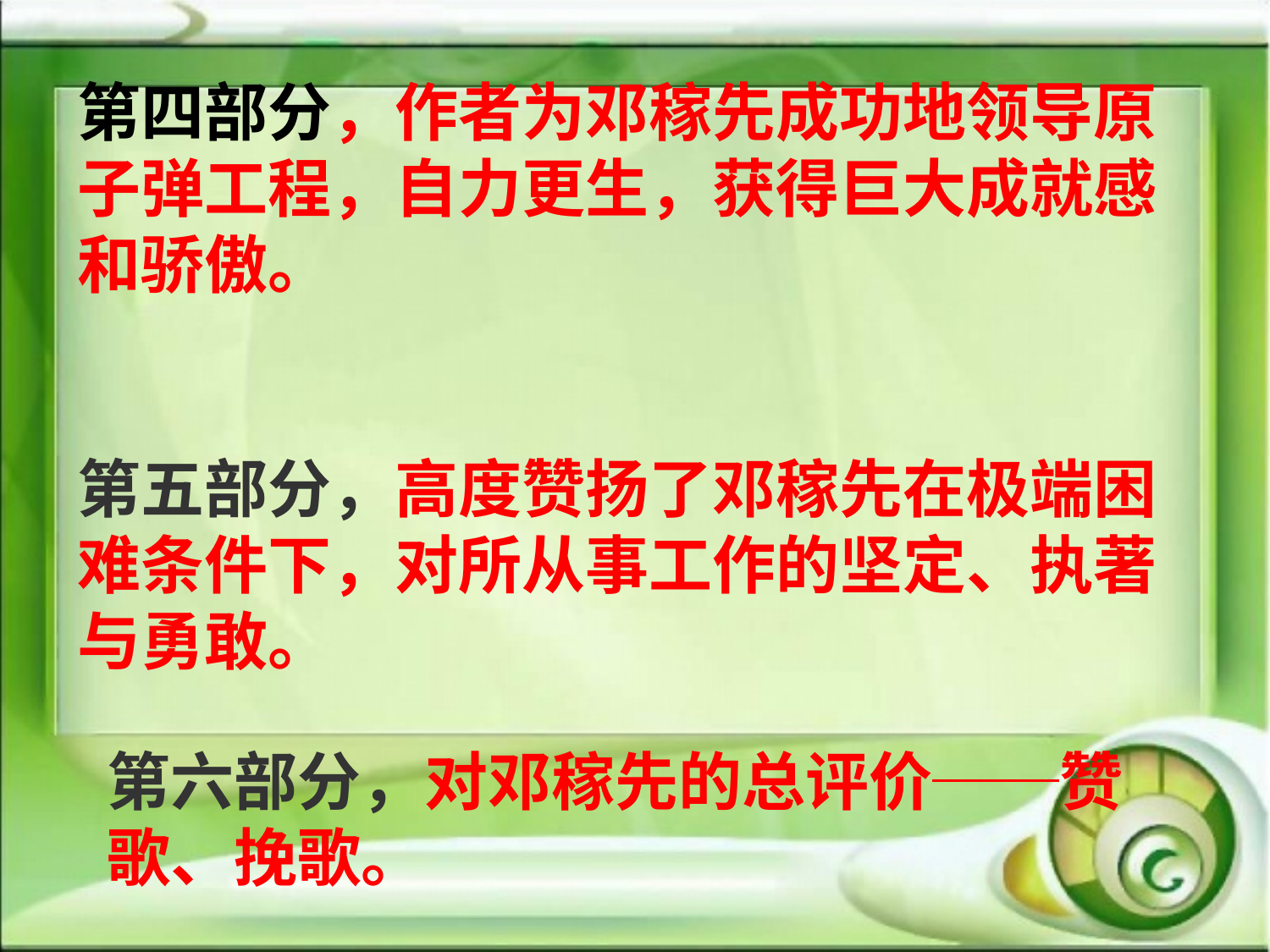

第四部分，作者为邓稼先成功地领导原子弹工程，自力更生，获得巨大成就感和骄傲。

第五部分，高度赞扬了邓稼先在极端困难条件下，对所从事工作的坚定、执著与勇敢。
第六部分，对邓稼先的总评价──赞歌、挽歌。